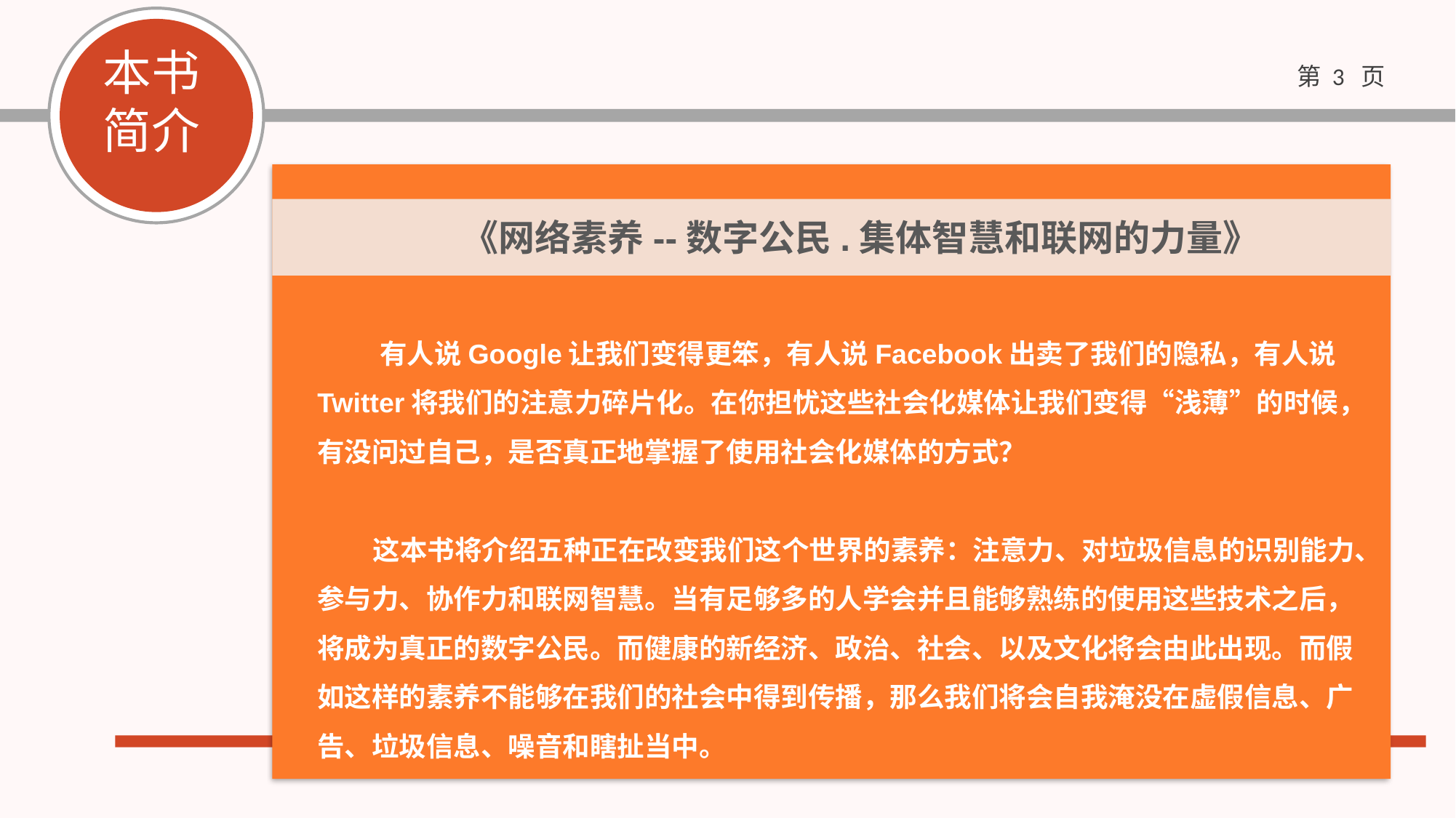

本书简介

《网络素养--数字公民.集体智慧和联网的力量》
         有人说Google让我们变得更笨，有人说Facebook出卖了我们的隐私，有人说Twitter将我们的注意力碎片化。在你担忧这些社会化媒体让我们变得“浅薄”的时候，有没问过自己，是否真正地掌握了使用社会化媒体的方式？
         这本书将介绍五种正在改变我们这个世界的素养：注意力、对垃圾信息的识别能力、参与力、协作力和联网智慧。当有足够多的人学会并且能够熟练的使用这些技术之后，将成为真正的数字公民。而健康的新经济、政治、社会、以及文化将会由此出现。而假如这样的素养不能够在我们的社会中得到传播，那么我们将会自我淹没在虚假信息、广告、垃圾信息、噪音和瞎扯当中。